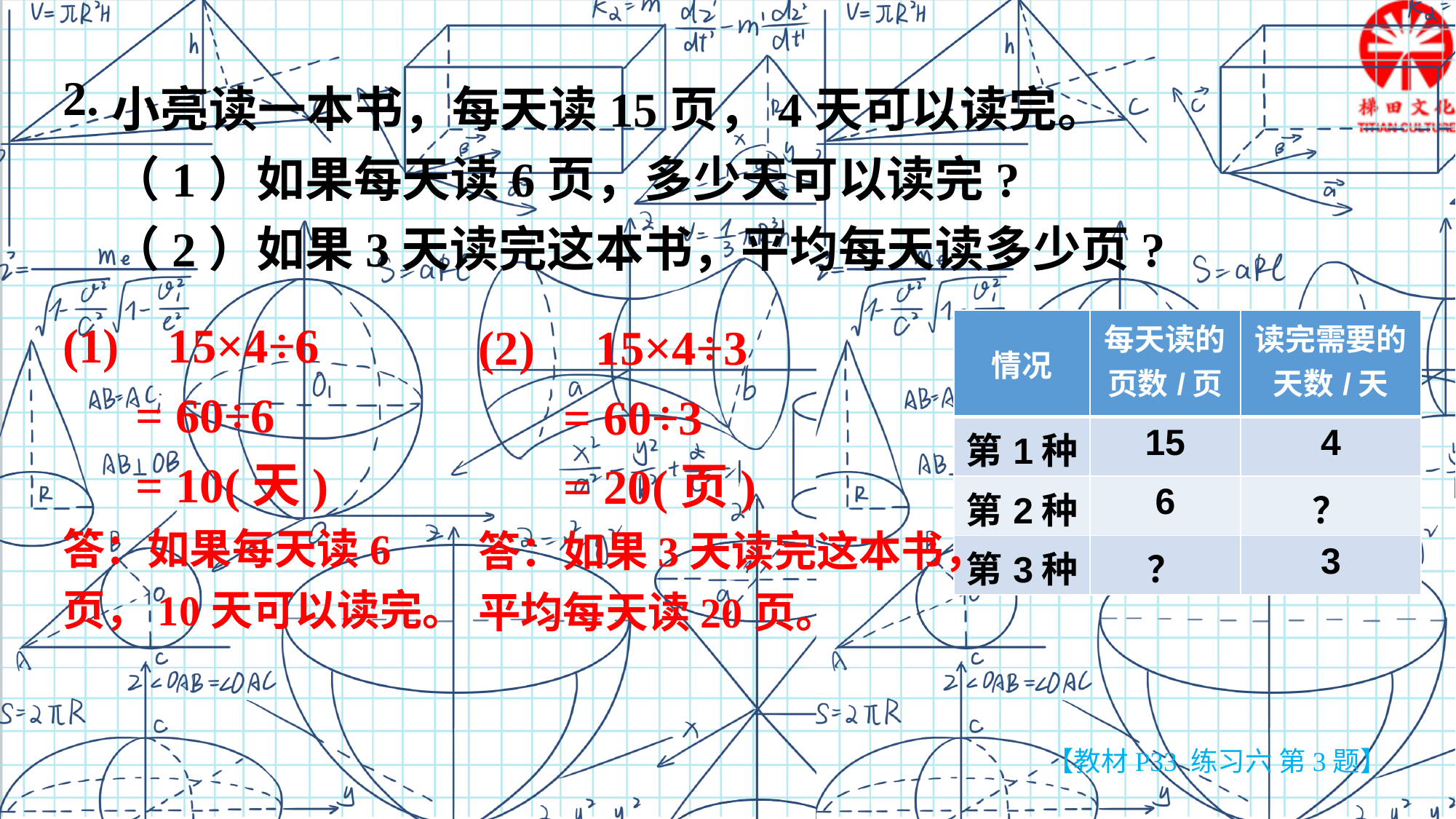

2.
小亮读一本书，每天读15页，4天可以读完。
（1）如果每天读6页，多少天可以读完?
（2）如果3天读完这本书，平均每天读多少页?
(1)    15×4÷6
      = 60÷6
      = 10(天)
答：如果每天读6页，10天可以读完。
(2)     15×4÷3
       = 60÷3
       = 20(页)
答：如果3天读完这本书，
平均每天读20页。
| 情况 | 每天读的 页数/页 | 读完需要的 天数/天 |
| --- | --- | --- |
| 第1种 | 15 | 4 |
| 第2种 | 6 | ？ |
| 第3种 | ？ | 3 |
【教材P33 练习六 第3题】